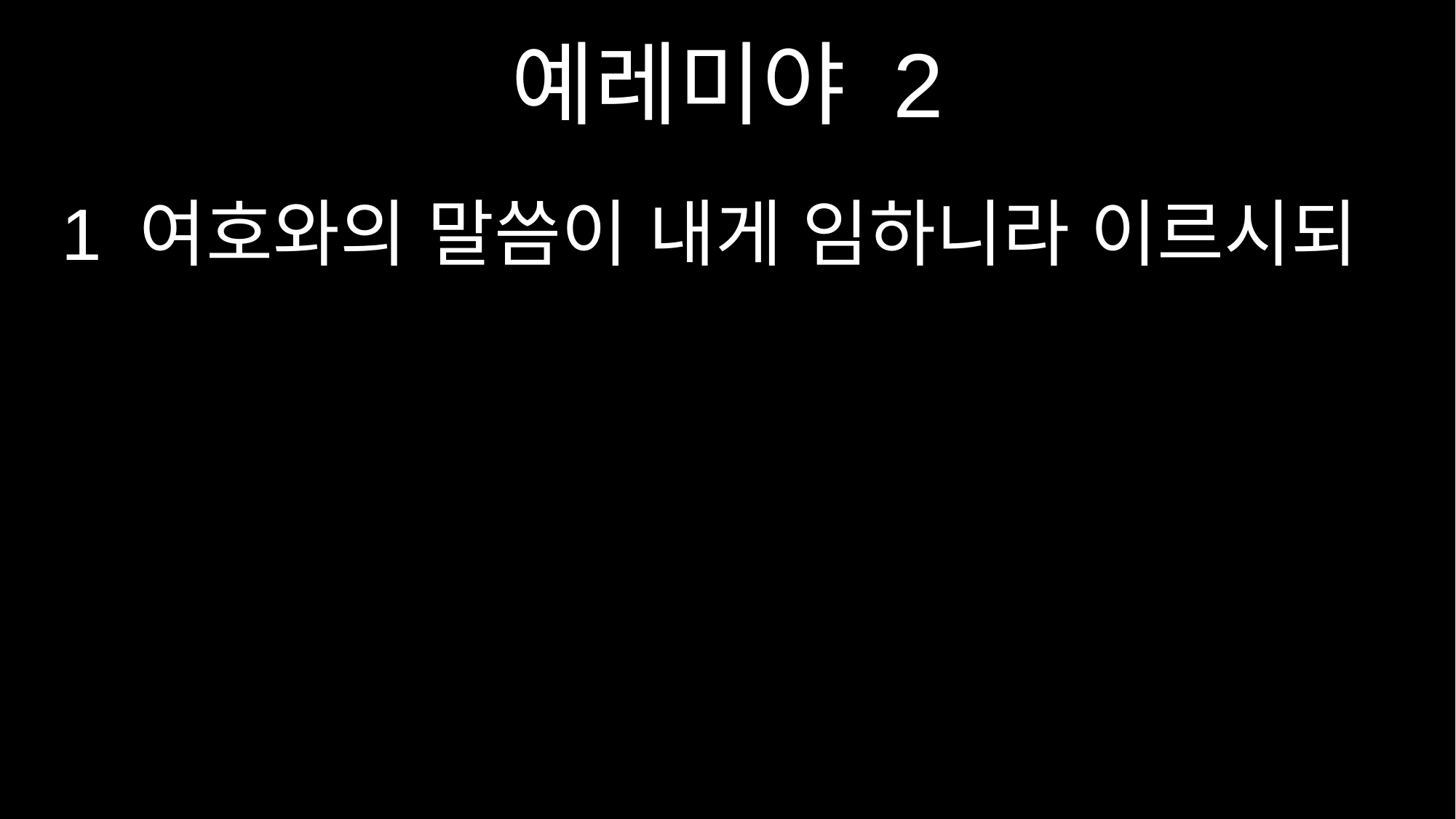

예레미야 2
1 여호와의 말씀이 내게 임하니라 이르시되